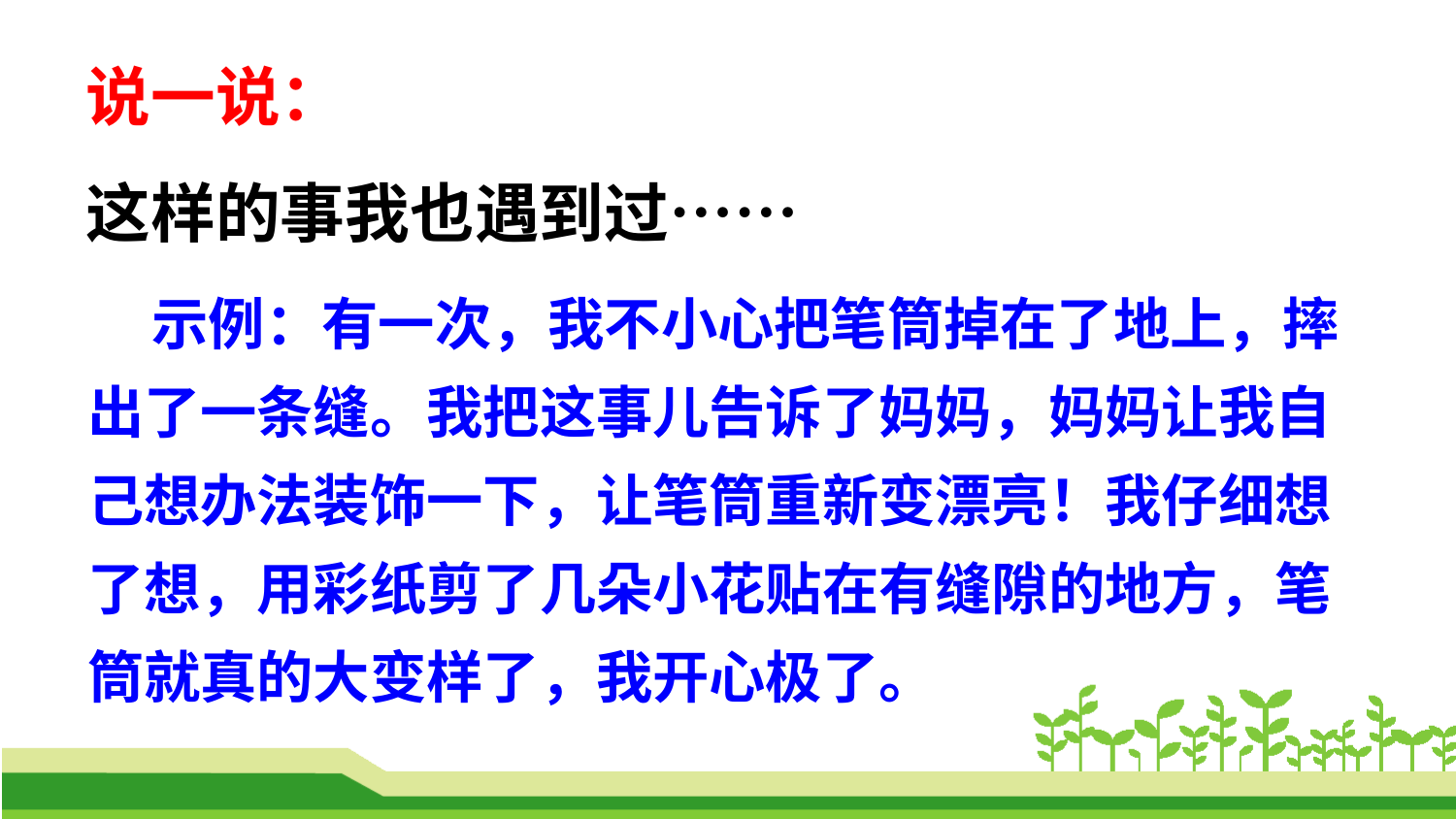

说一说：
这样的事我也遇到过……
    示例：有一次，我不小心把笔筒掉在了地上，摔出了一条缝。我把这事儿告诉了妈妈，妈妈让我自己想办法装饰一下，让笔筒重新变漂亮！我仔细想了想，用彩纸剪了几朵小花贴在有缝隙的地方，笔筒就真的大变样了，我开心极了。